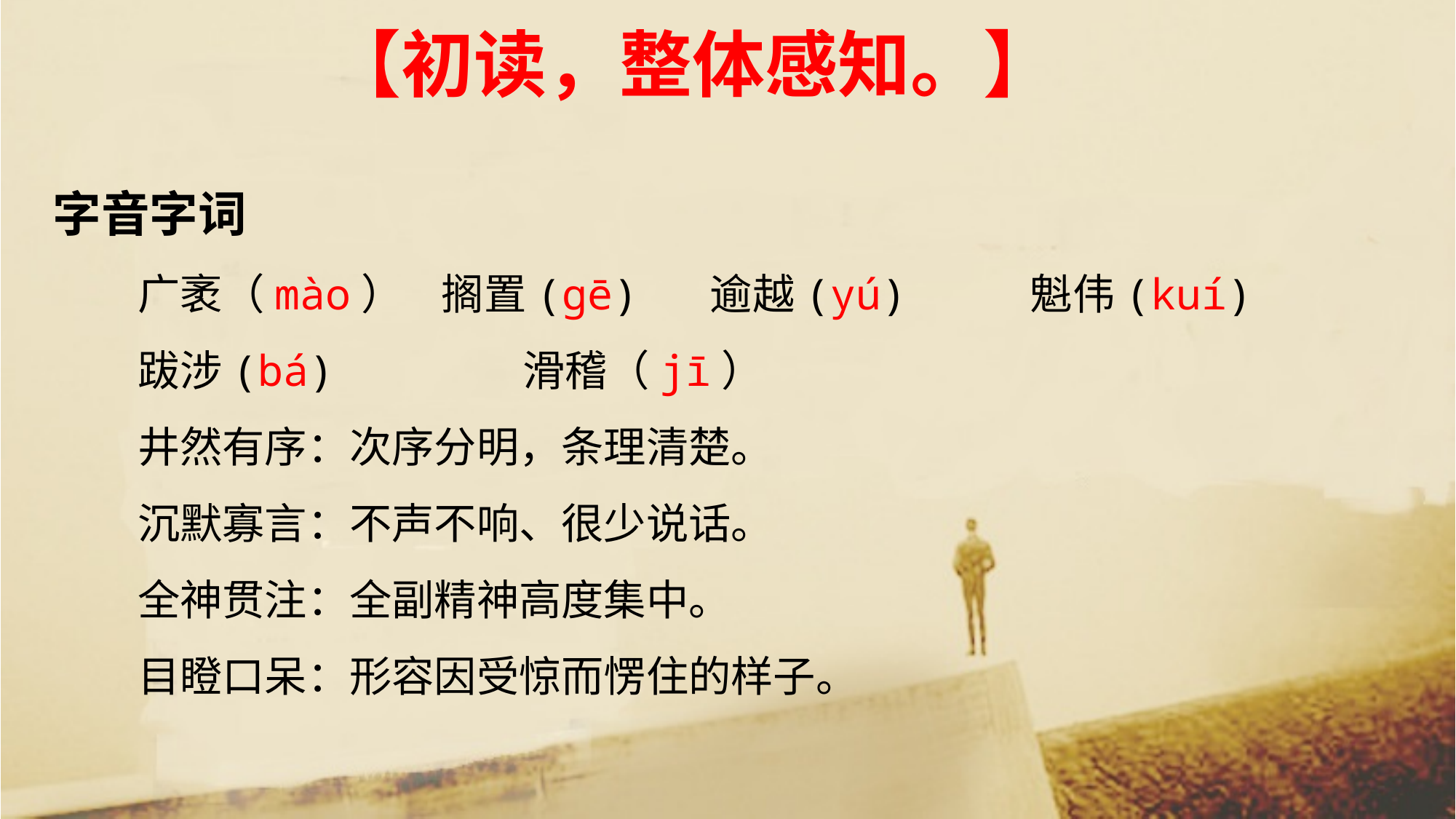

【初读，整体感知。】
字音字词
广袤（mào）    搁置(gē)　  逾越(yú)　　   魁伟(kuí)
跋涉(bá)       滑稽（jī）
井然有序：次序分明，条理清楚。
沉默寡言：不声不响、很少说话。
全神贯注：全副精神高度集中。
目瞪口呆：形容因受惊而愣住的样子。